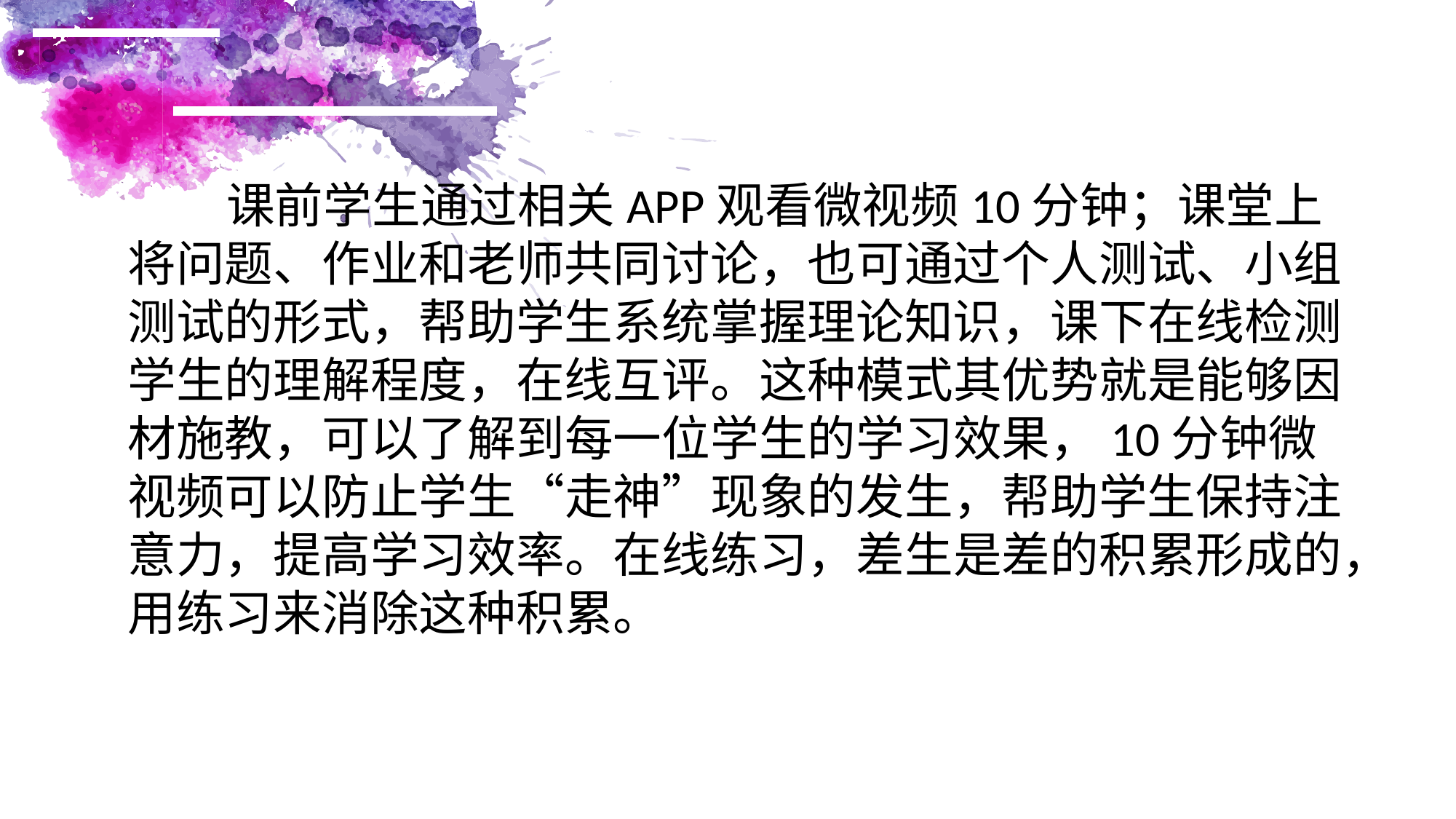

课前学生通过相关APP观看微视频10分钟；课堂上将问题、作业和老师共同讨论，也可通过个人测试、小组测试的形式，帮助学生系统掌握理论知识，课下在线检测学生的理解程度，在线互评。这种模式其优势就是能够因材施教，可以了解到每一位学生的学习效果，10分钟微视频可以防止学生“走神”现象的发生，帮助学生保持注意力，提高学习效率。在线练习，差生是差的积累形成的，用练习来消除这种积累。